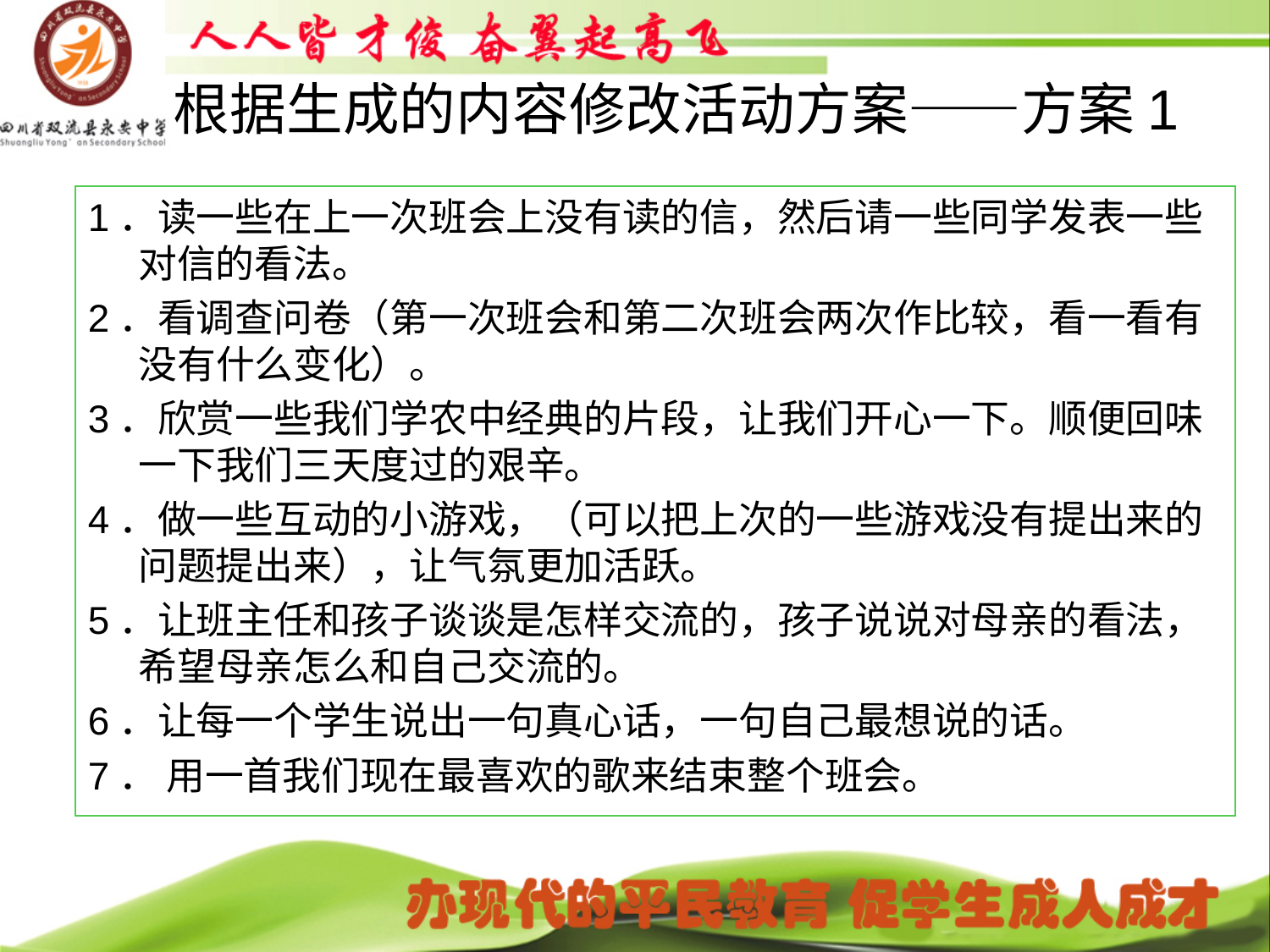

# 根据生成的内容修改活动方案——方案1
1．读一些在上一次班会上没有读的信，然后请一些同学发表一些对信的看法。
2．看调查问卷（第一次班会和第二次班会两次作比较，看一看有没有什么变化）。
3．欣赏一些我们学农中经典的片段，让我们开心一下。顺便回味一下我们三天度过的艰辛。
4．做一些互动的小游戏，（可以把上次的一些游戏没有提出来的问题提出来），让气氛更加活跃。
5．让班主任和孩子谈谈是怎样交流的，孩子说说对母亲的看法，希望母亲怎么和自己交流的。
6．让每一个学生说出一句真心话，一句自己最想说的话。
7． 用一首我们现在最喜欢的歌来结束整个班会。